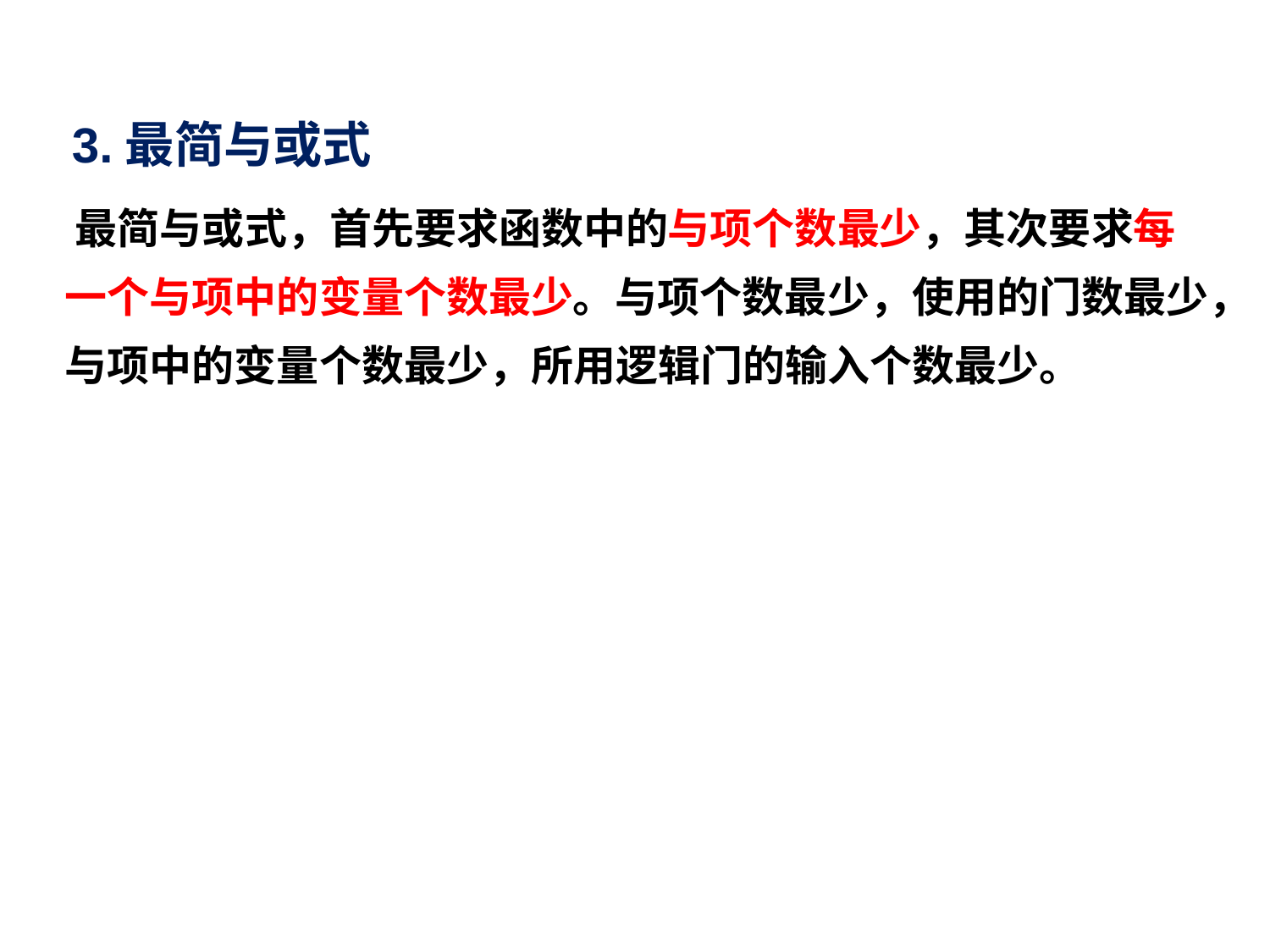

# 3.最简与或式
     最简与或式，首先要求函数中的与项个数最少，其次要求每一个与项中的变量个数最少。与项个数最少，使用的门数最少，与项中的变量个数最少，所用逻辑门的输入个数最少。